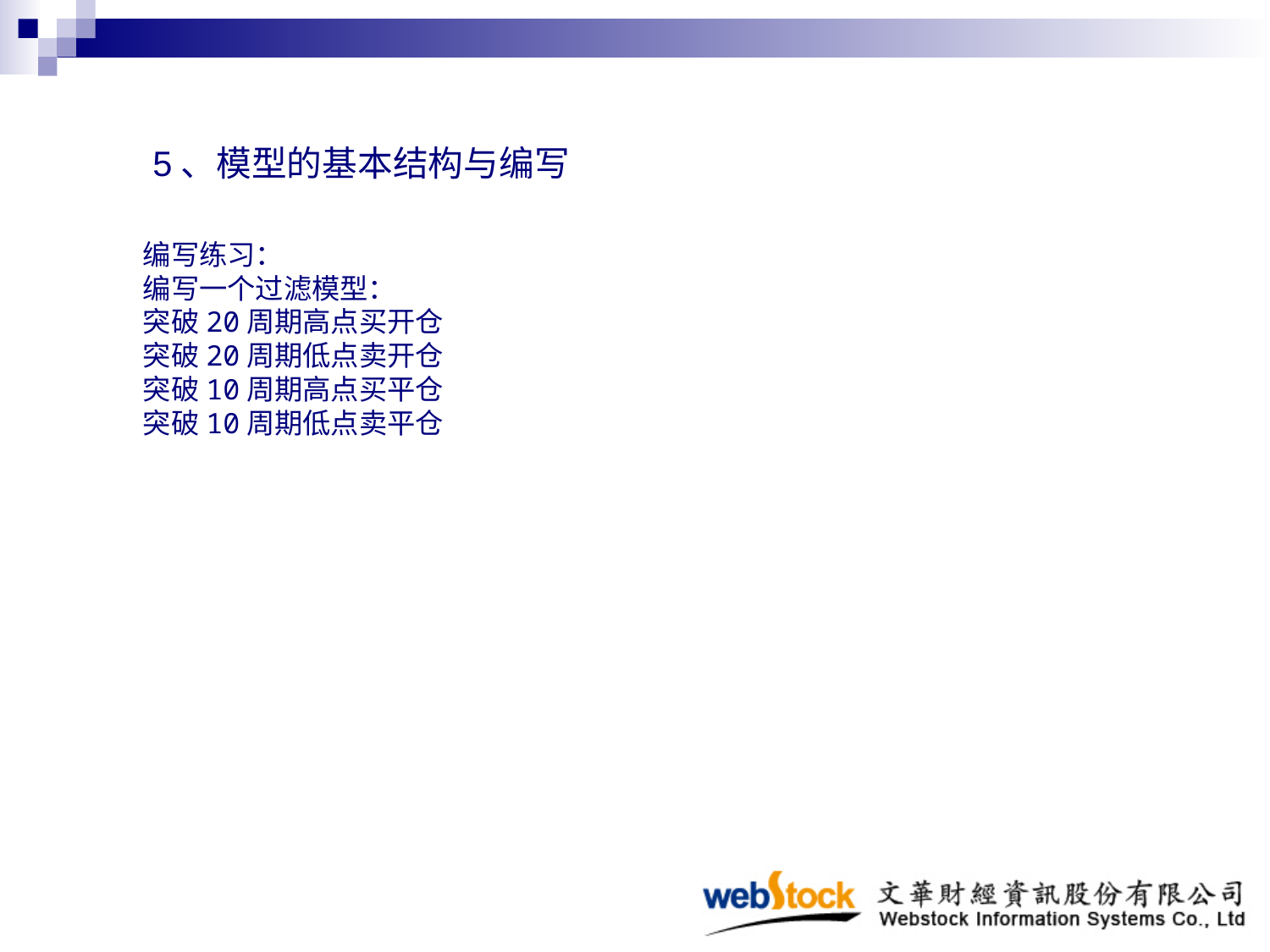

5、模型的基本结构与编写
编写练习：
编写一个过滤模型：
突破20周期高点买开仓
突破20周期低点卖开仓
突破10周期高点买平仓
突破10周期低点卖平仓